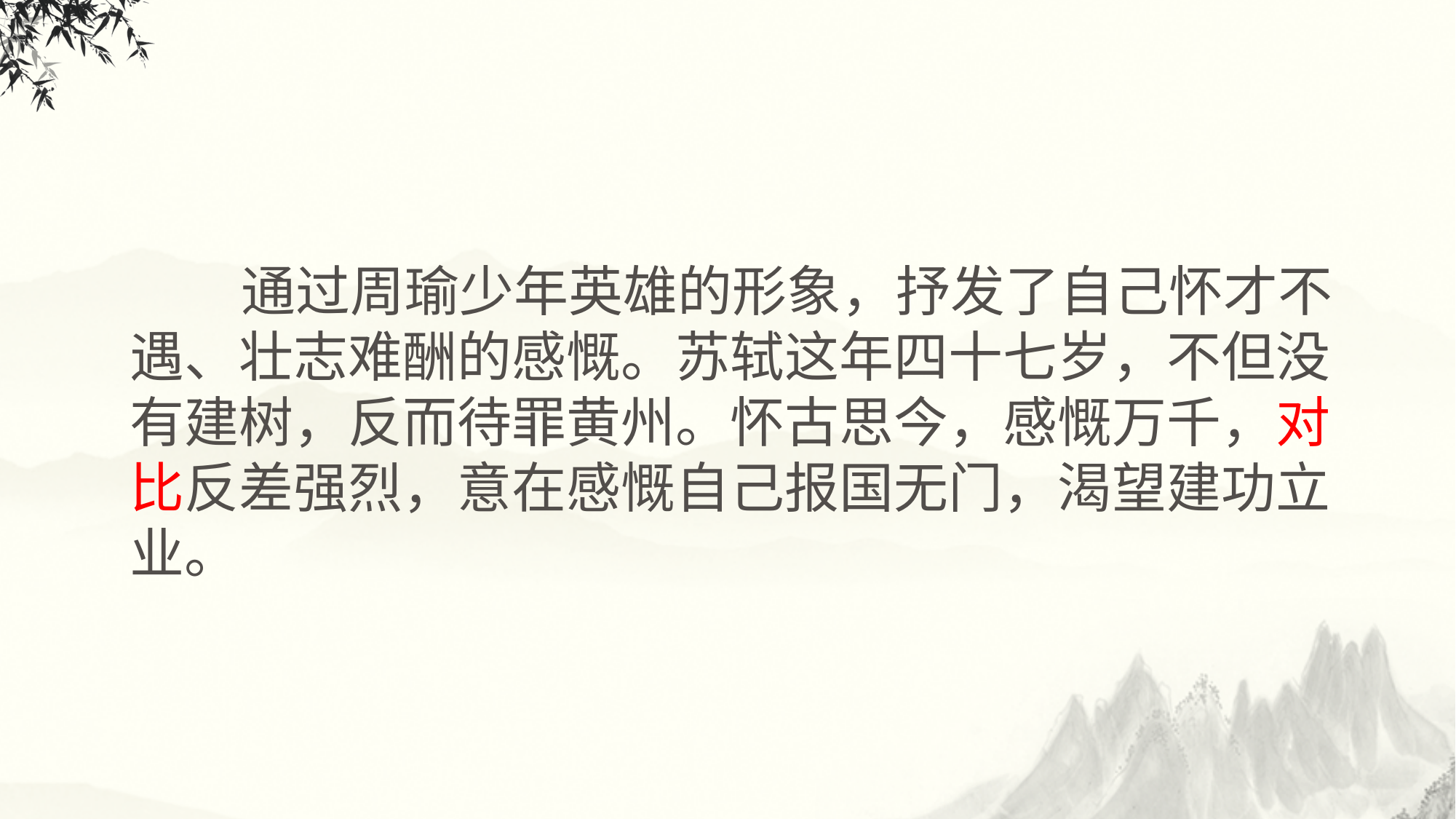

通过周瑜少年英雄的形象，抒发了自己怀才不遇、壮志难酬的感慨。苏轼这年四十七岁，不但没有建树，反而待罪黄州。怀古思今，感慨万千，对比反差强烈，意在感慨自己报国无门，渴望建功立业。